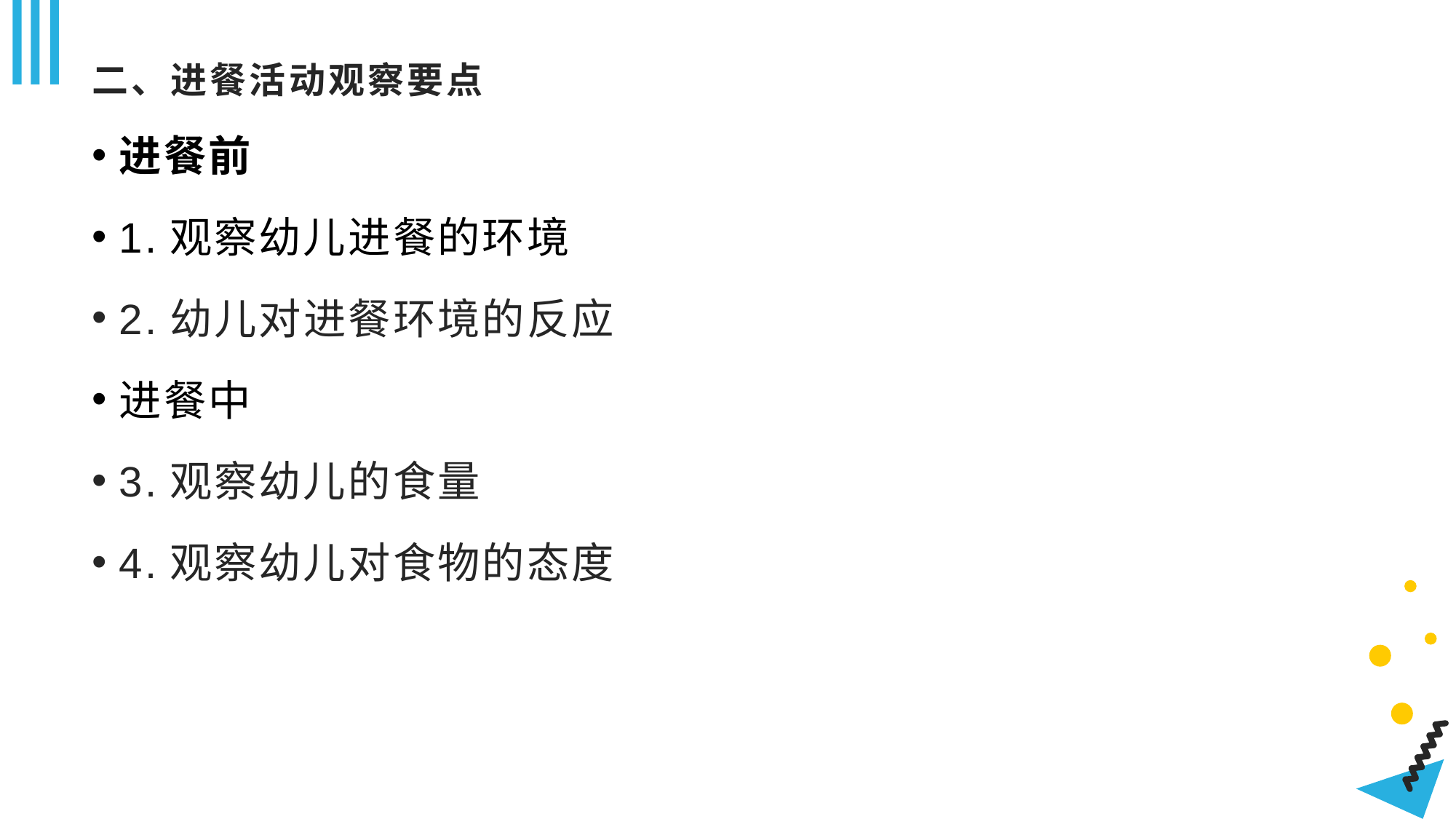

# 二、进餐活动观察要点
进餐前
1.观察幼儿进餐的环境
2.幼儿对进餐环境的反应
进餐中
3.观察幼儿的食量
4.观察幼儿对食物的态度